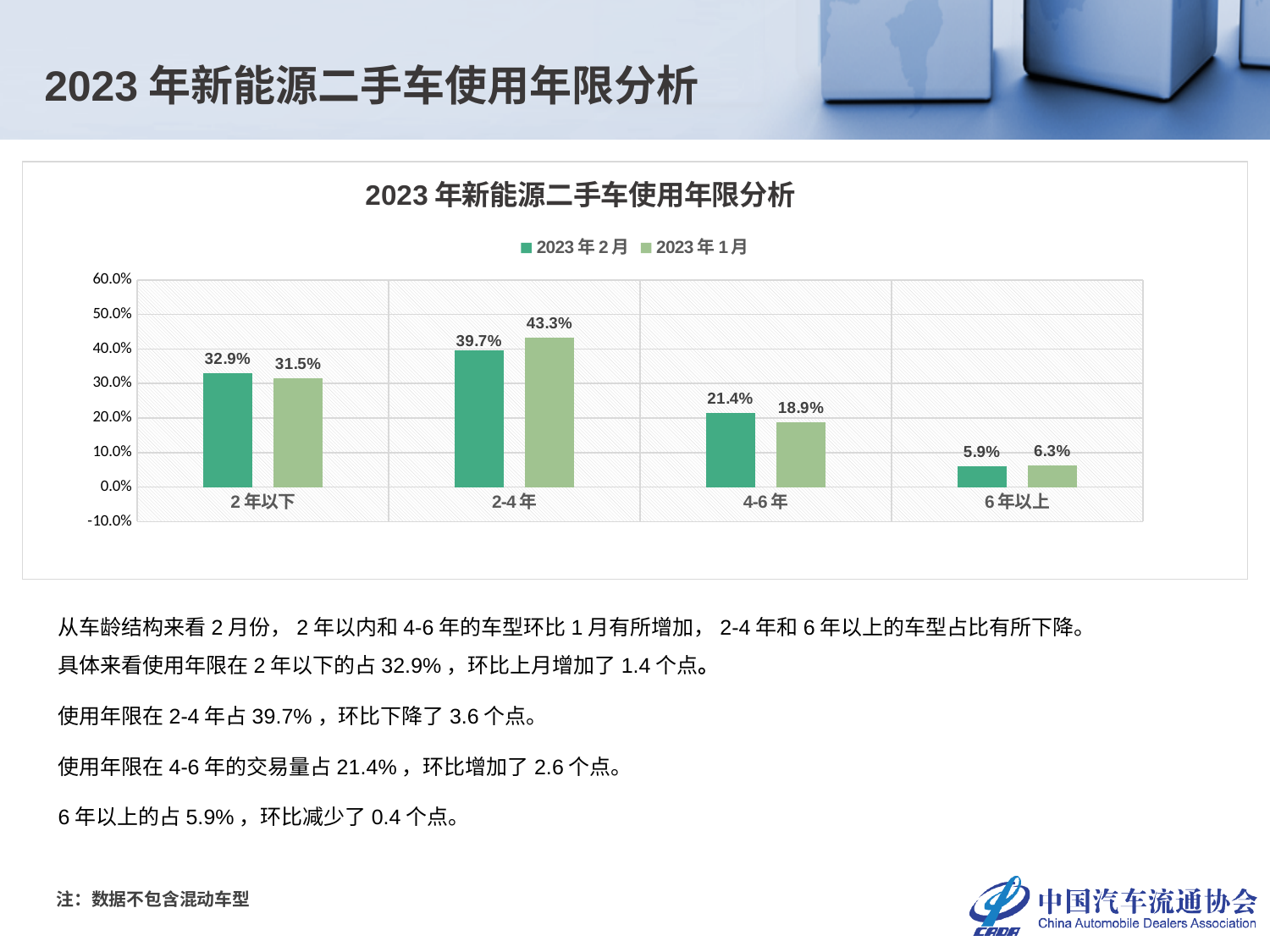

2023年新能源二手车使用年限分析

### Chart: 2023年新能源二手车使用年限分析

| Category | 2023年2月 | 2023年1月 |
|---|---|---|
| 2年以下 | 0.329349791650287 | 0.31512605042016806 |
| 2-4年 | 0.39696517021778444 | 0.4328836797877046 |
| 4-6年 | 0.2143250255523233 | 0.1887439186200796 |
| 6年以上 | 0.05936001257960531 | 0.06324635117204777 |
从车龄结构来看2月份，2年以内和4-6年的车型环比1月有所增加，2-4年和6年以上的车型占比有所下降。
具体来看使用年限在2年以下的占32.9%，环比上月增加了1.4个点。
使用年限在2-4年占39.7%，环比下降了3.6个点。
使用年限在4-6年的交易量占21.4%，环比增加了2.6个点。
6年以上的占5.9%，环比减少了0.4个点。

注：数据不包含混动车型